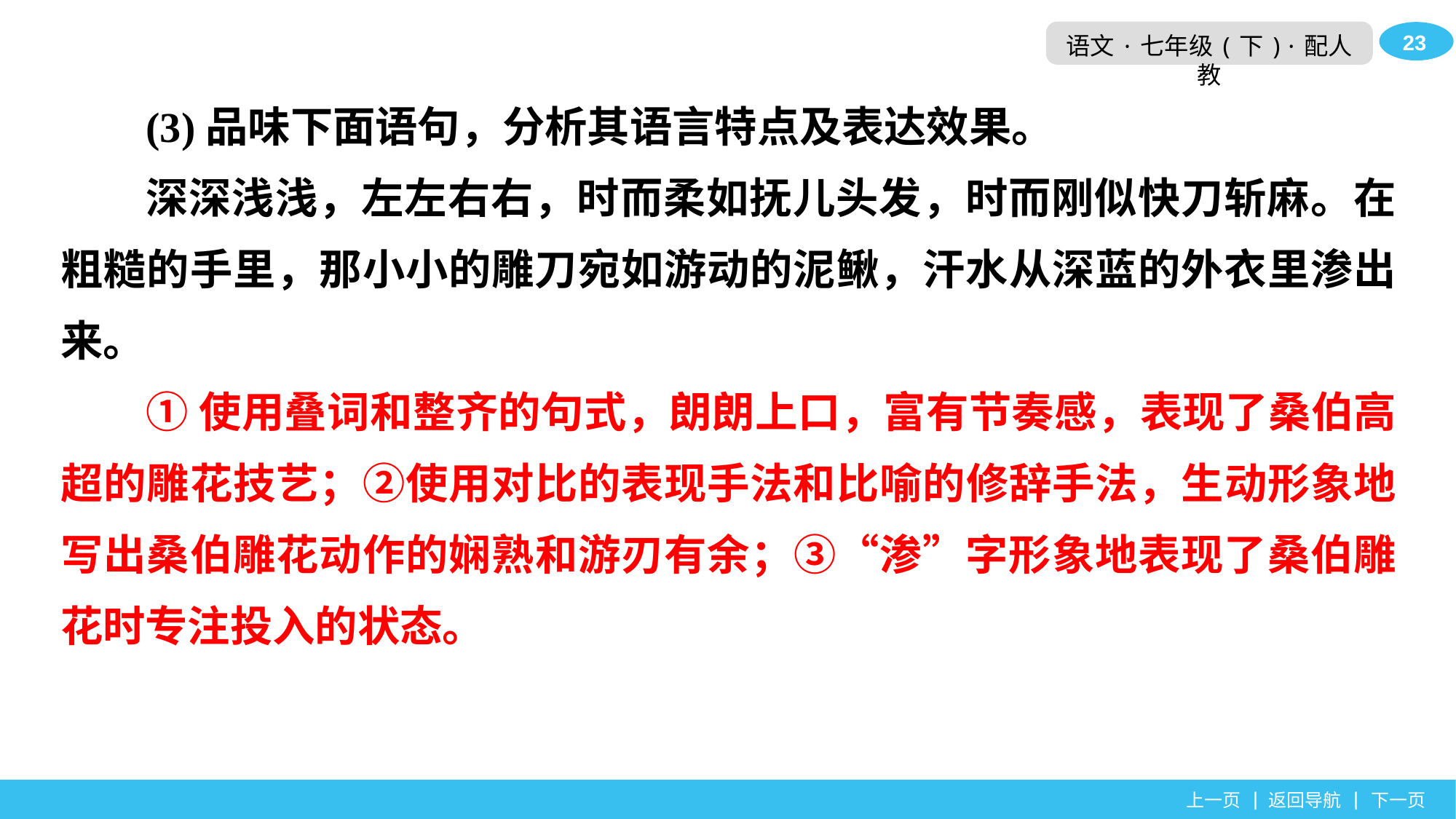

(3)品味下面语句，分析其语言特点及表达效果。
深深浅浅，左左右右，时而柔如抚儿头发，时而刚似快刀斩麻。在粗糙的手里，那小小的雕刀宛如游动的泥鳅，汗水从深蓝的外衣里渗出来。
①使用叠词和整齐的句式，朗朗上口，富有节奏感，表现了桑伯高超的雕花技艺；②使用对比的表现手法和比喻的修辞手法，生动形象地写出桑伯雕花动作的娴熟和游刃有余；③“渗”字形象地表现了桑伯雕花时专注投入的状态。